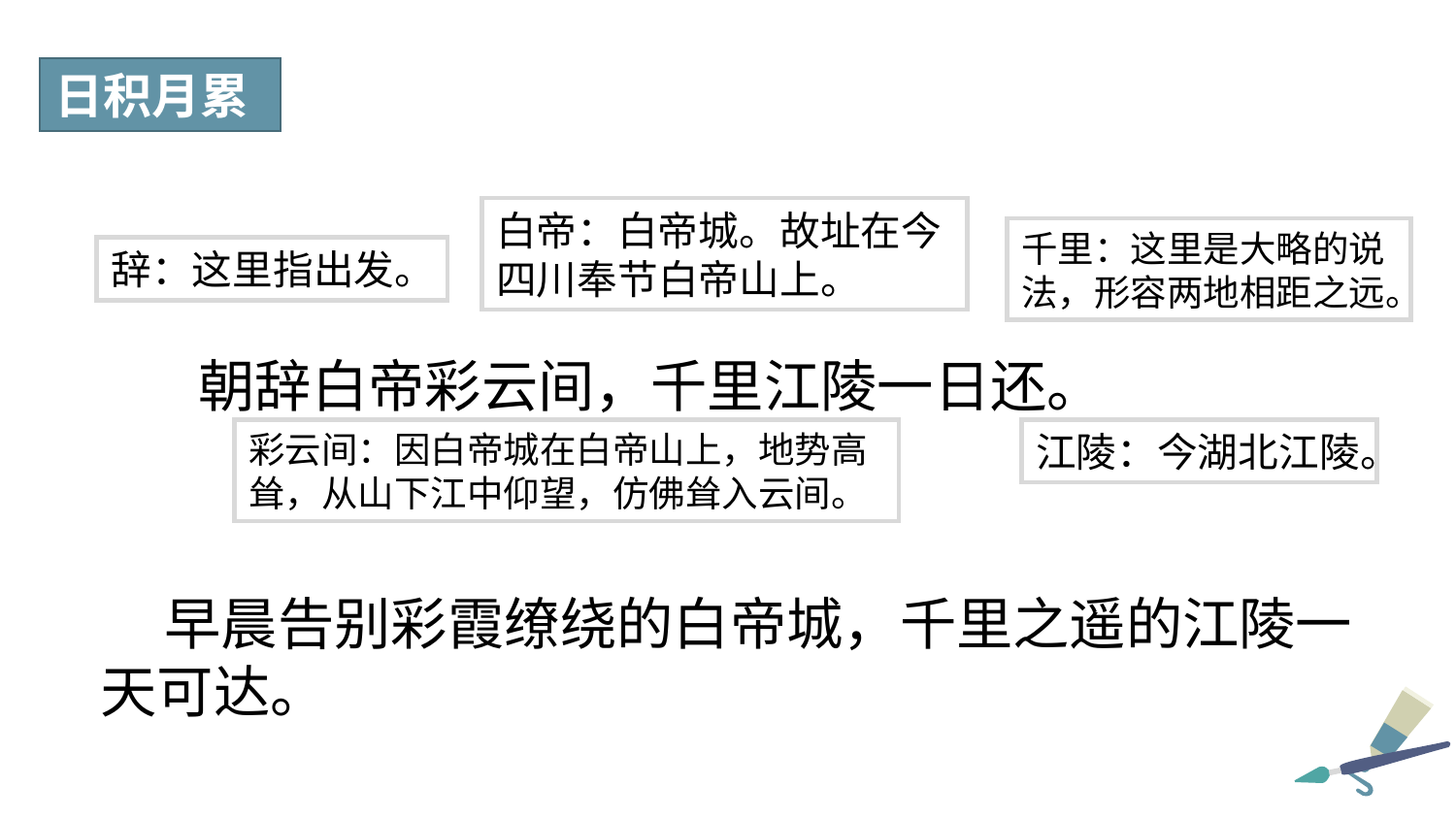

日积月累
白帝：白帝城。故址在今四川奉节白帝山上。
千里：这里是大略的说法，形容两地相距之远。
辞：这里指出发。
朝辞白帝彩云间，千里江陵一日还。
彩云间：因白帝城在白帝山上，地势高耸，从山下江中仰望，仿佛耸入云间。
江陵：今湖北江陵。
    早晨告别彩霞缭绕的白帝城，千里之遥的江陵一天可达。